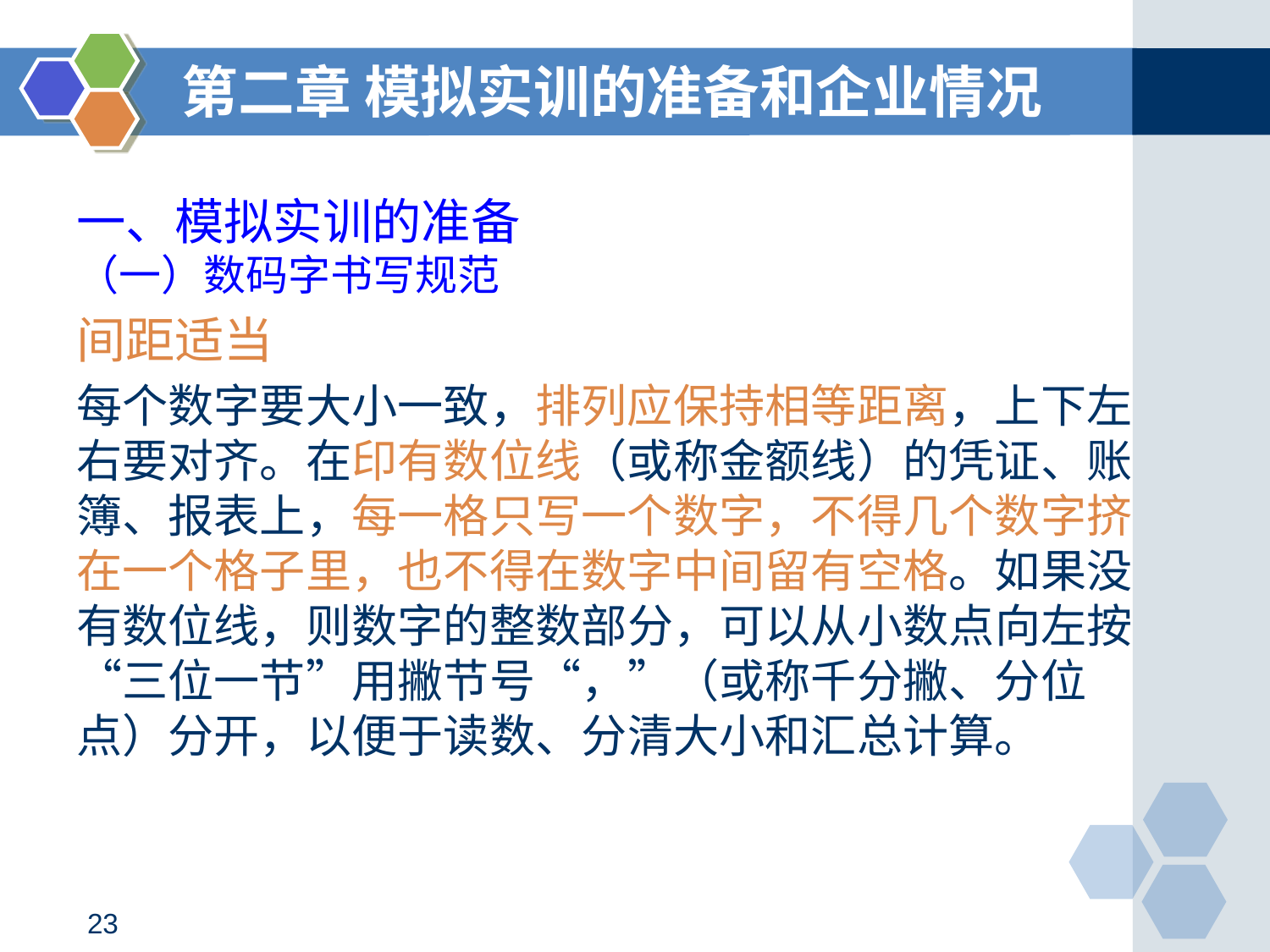

第二章 模拟实训的准备和企业情况
# 一、模拟实训的准备
（一）数码字书写规范
间距适当
每个数字要大小一致，排列应保持相等距离，上下左右要对齐。在印有数位线（或称金额线）的凭证、账簿、报表上，每一格只写一个数字，不得几个数字挤在一个格子里，也不得在数字中间留有空格。如果没有数位线，则数字的整数部分，可以从小数点向左按“三位一节”用撇节号“，”（或称千分撇、分位点）分开，以便于读数、分清大小和汇总计算。